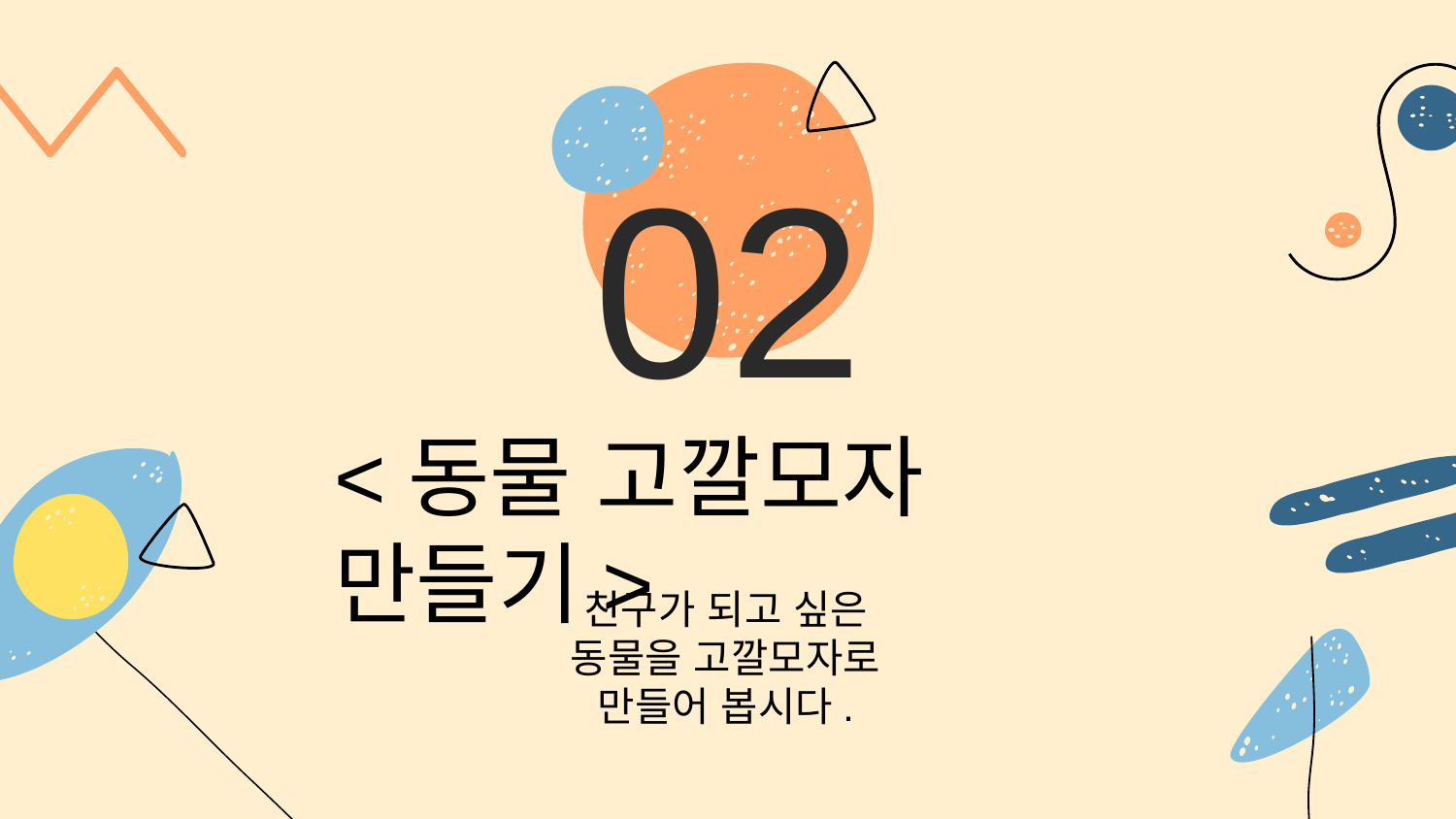

# 02
<동물 고깔모자 만들기>
친구가 되고 싶은
동물을 고깔모자로
만들어 봅시다.